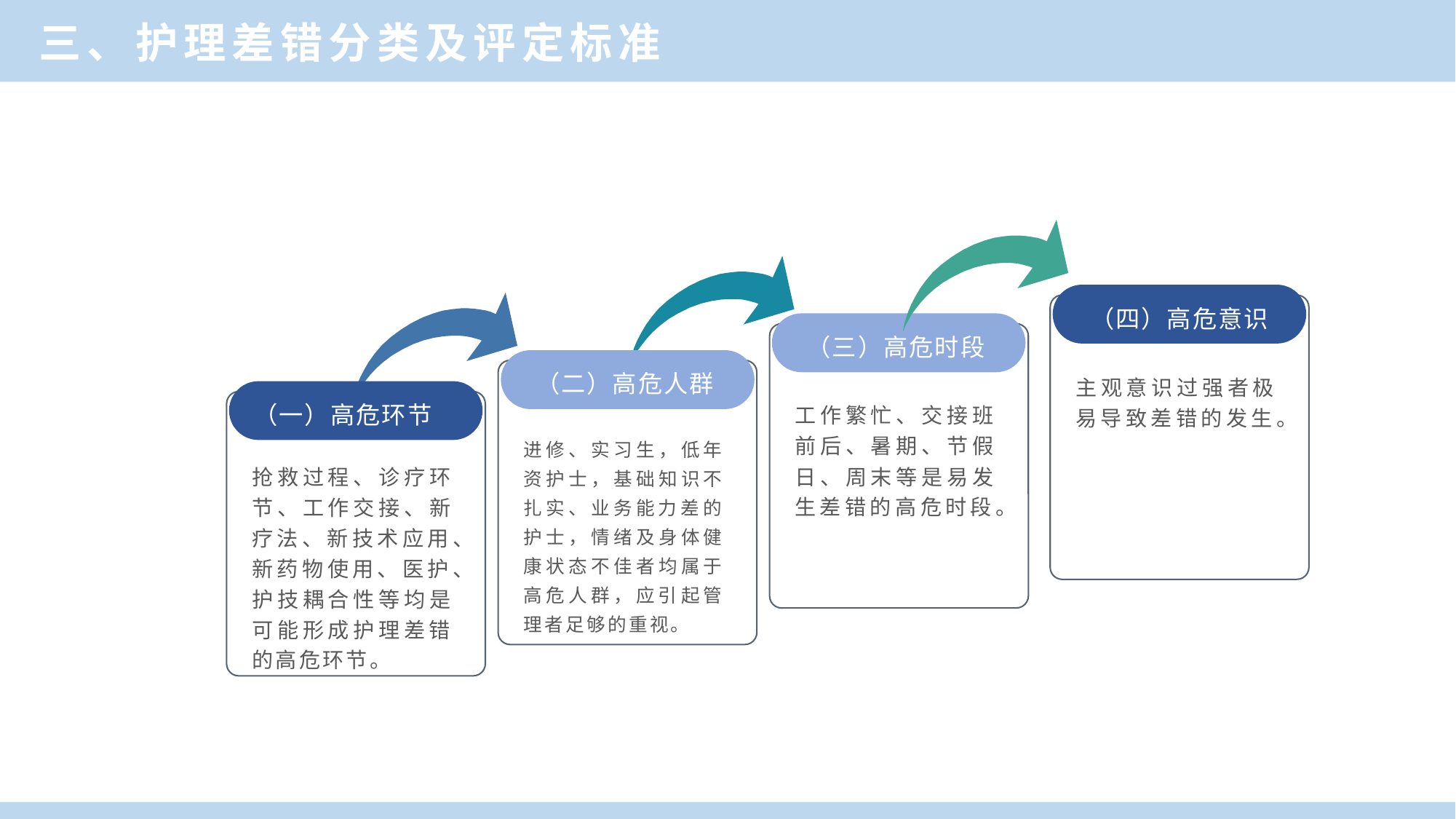

三、护理差错分类及评定标准

（四）高危意识

（三）高危时段

（二）高危人群
主观意识过强者极易导致差错的发生。

（一）高危环节
工作繁忙、交接班前后、暑期、节假日、周末等是易发生差错的高危时段。
进修、实习生，低年资护士，基础知识不扎实、业务能力差的护士，情绪及身体健康状态不佳者均属于高危人群，应引起管理者足够的重视。
抢救过程、诊疗环节、工作交接、新疗法、新技术应用、新药物使用、医护、护技耦合性等均是可能形成护理差错的高危环节。